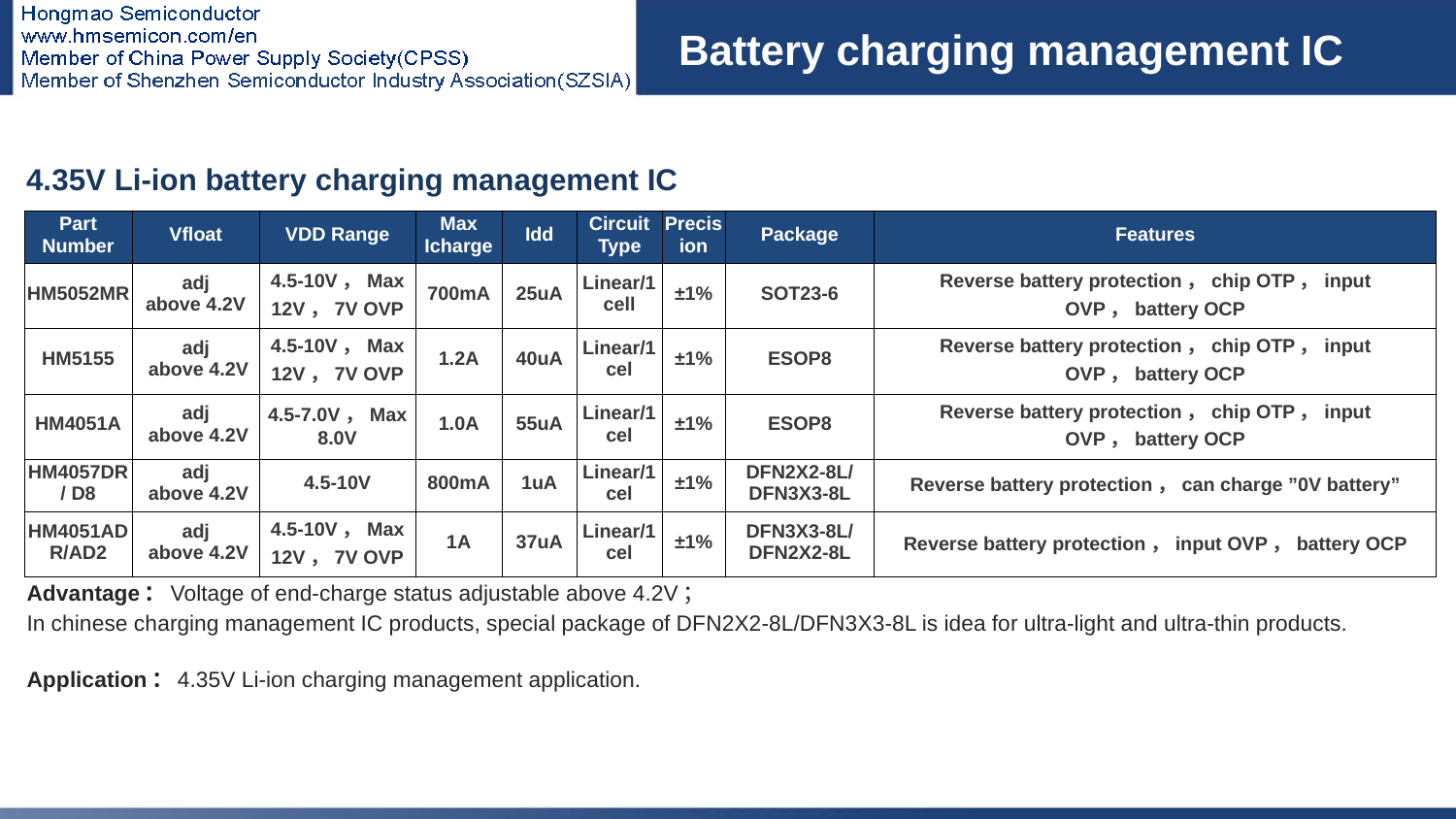

Battery charging management IC
| 4.35V Li-ion battery charging management IC |  |  |  |  |  |  |  |  |
| --- | --- | --- | --- | --- | --- | --- | --- | --- |
| Part Number | Vfloat | VDD Range | Max Icharge | Idd | Circuit Type | Precision | Package | Features |
| HM5052MR | adj above 4.2V | 4.5-10V，Max 12V，7V OVP | 700mA | 25uA | Linear/1 cell | ±1% | SOT23-6 | Reverse battery protection，chip OTP，input OVP，battery OCP |
| HM5155 | adj above 4.2V | 4.5-10V，Max 12V，7V OVP | 1.2A | 40uA | Linear/1 cel | ±1% | ESOP8 | Reverse battery protection，chip OTP，input OVP，battery OCP |
| HM4051A | adj above 4.2V | 4.5-7.0V，Max 8.0V | 1.0A | 55uA | Linear/1 cel | ±1% | ESOP8 | Reverse battery protection，chip OTP，input OVP，battery OCP |
| HM4057DR/ D8 | adj above 4.2V | 4.5-10V | 800mA | 1uA | Linear/1 cel | ±1% | DFN2X2-8L/ DFN3X3-8L | Reverse battery protection，can charge ”0V battery” |
| HM4051ADR/AD2 | adj above 4.2V | 4.5-10V，Max 12V，7V OVP | 1A | 37uA | Linear/1 cel | ±1% | DFN3X3-8L/ DFN2X2-8L | Reverse battery protection，input OVP，battery OCP |
# 充电IC
Advantage：Voltage of end-charge status adjustable above 4.2V；
In chinese charging management IC products, special package of DFN2X2-8L/DFN3X3-8L is idea for ultra-light and ultra-thin products.
Application：4.35V Li-ion charging management application.